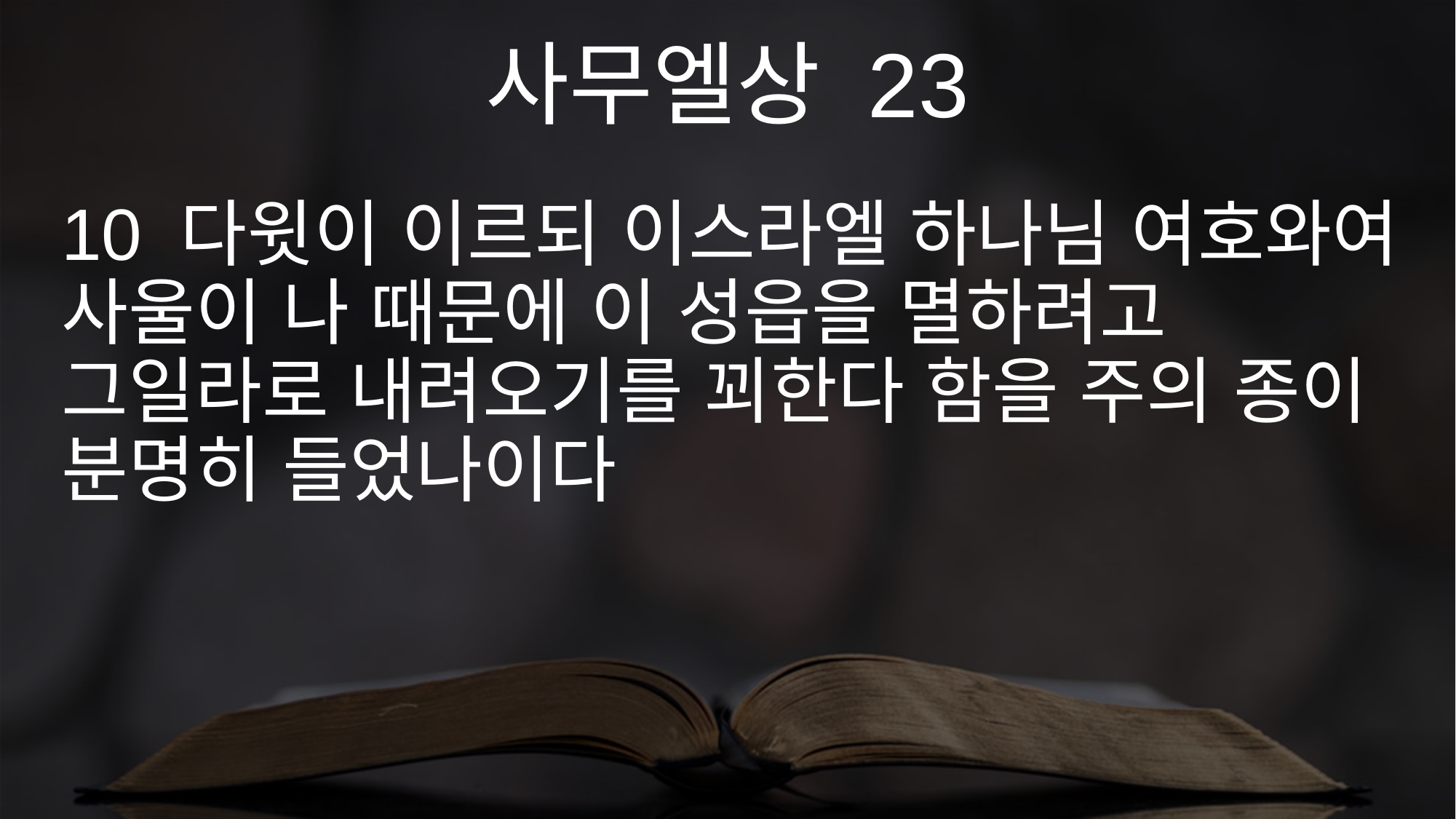

사무엘상 23
10 다윗이 이르되 이스라엘 하나님 여호와여 사울이 나 때문에 이 성읍을 멸하려고 그일라로 내려오기를 꾀한다 함을 주의 종이 분명히 들었나이다